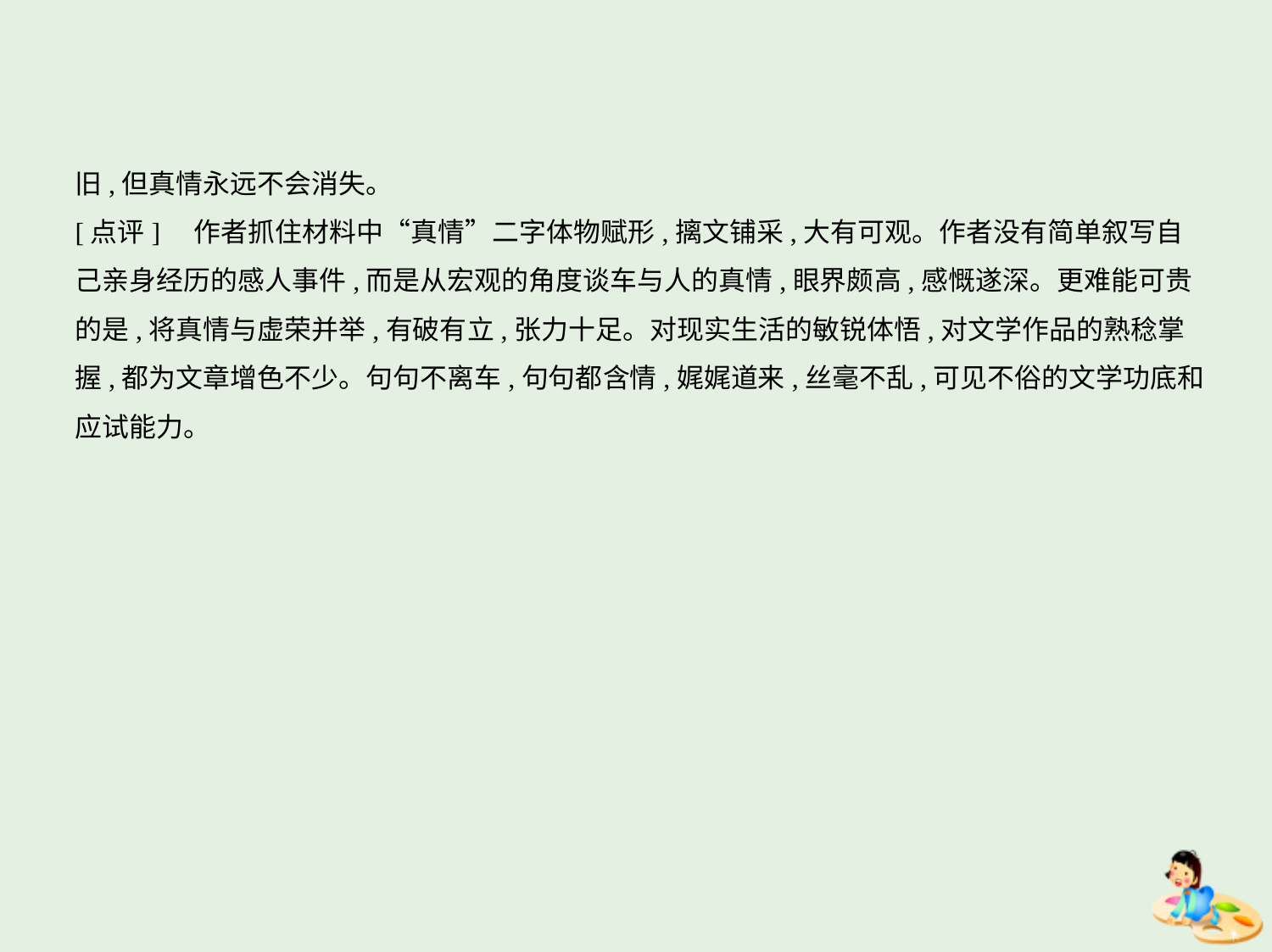

旧,但真情永远不会消失。
[点评]　作者抓住材料中“真情”二字体物赋形,摛文铺采,大有可观。作者没有简单叙写自
己亲身经历的感人事件,而是从宏观的角度谈车与人的真情,眼界颇高,感慨遂深。更难能可贵
的是,将真情与虚荣并举,有破有立,张力十足。对现实生活的敏锐体悟,对文学作品的熟稔掌
握,都为文章增色不少。句句不离车,句句都含情,娓娓道来,丝毫不乱,可见不俗的文学功底和
应试能力。